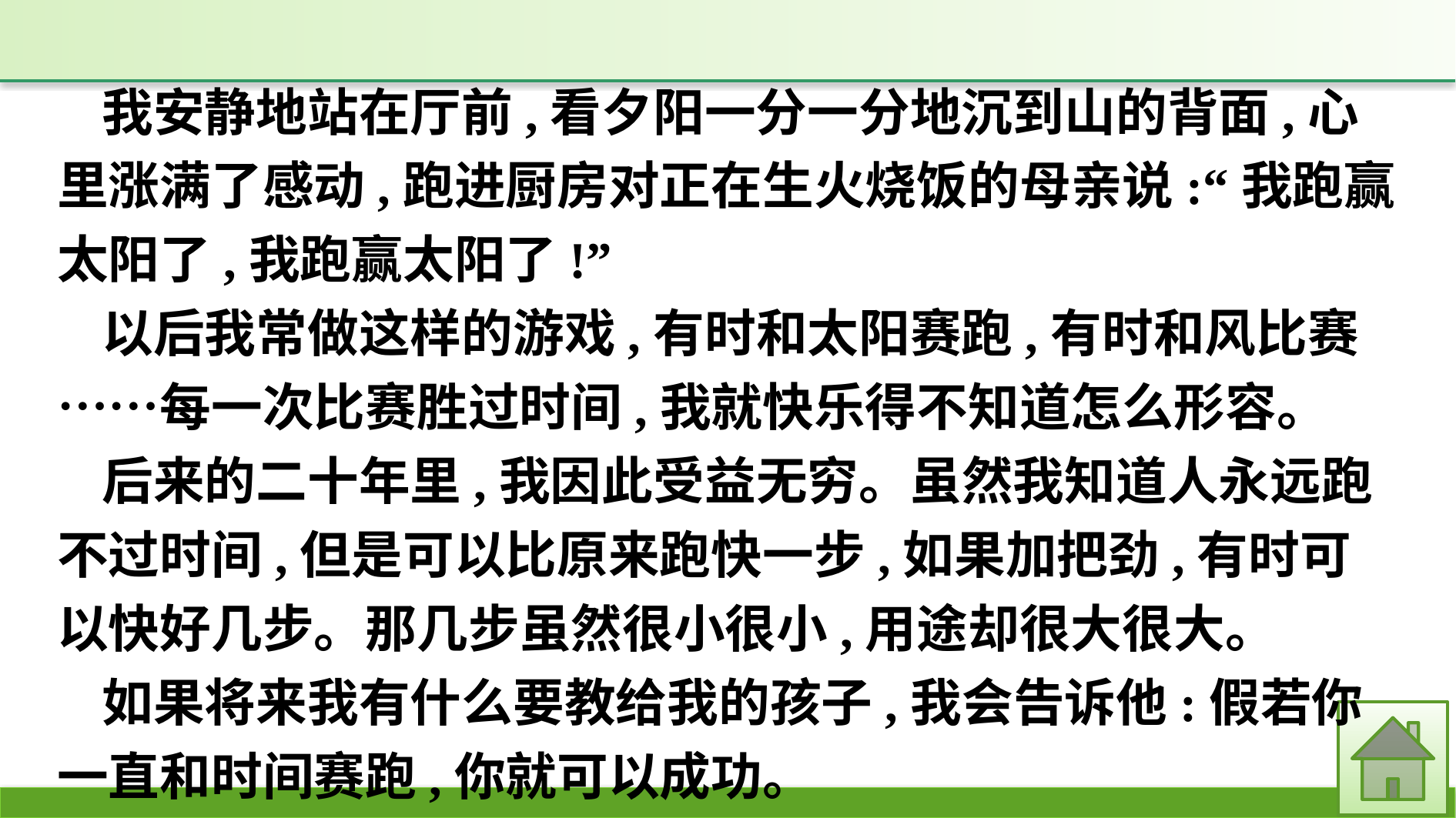

我安静地站在厅前,看夕阳一分一分地沉到山的背面,心里涨满了感动,跑进厨房对正在生火烧饭的母亲说:“我跑赢太阳了,我跑赢太阳了!”
以后我常做这样的游戏,有时和太阳赛跑,有时和风比赛……每一次比赛胜过时间,我就快乐得不知道怎么形容。
后来的二十年里,我因此受益无穷。虽然我知道人永远跑不过时间,但是可以比原来跑快一步,如果加把劲,有时可以快好几步。那几步虽然很小很小,用途却很大很大。
如果将来我有什么要教给我的孩子,我会告诉他:假若你一直和时间赛跑,你就可以成功。